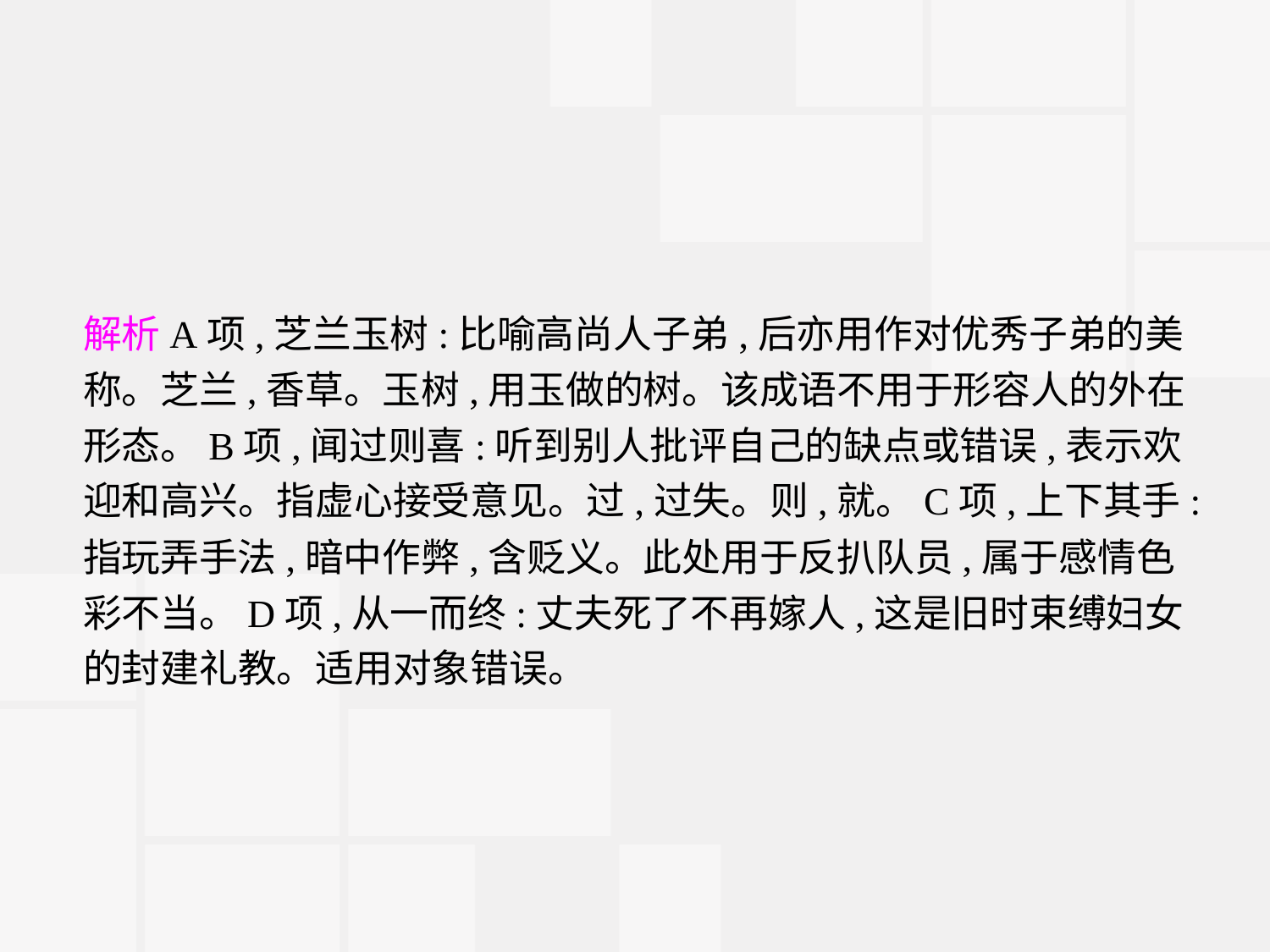

解析A项,芝兰玉树:比喻高尚人子弟,后亦用作对优秀子弟的美称。芝兰,香草。玉树,用玉做的树。该成语不用于形容人的外在形态。B项,闻过则喜:听到别人批评自己的缺点或错误,表示欢迎和高兴。指虚心接受意见。过,过失。则,就。C项,上下其手:指玩弄手法,暗中作弊,含贬义。此处用于反扒队员,属于感情色彩不当。D项,从一而终:丈夫死了不再嫁人,这是旧时束缚妇女的封建礼教。适用对象错误。